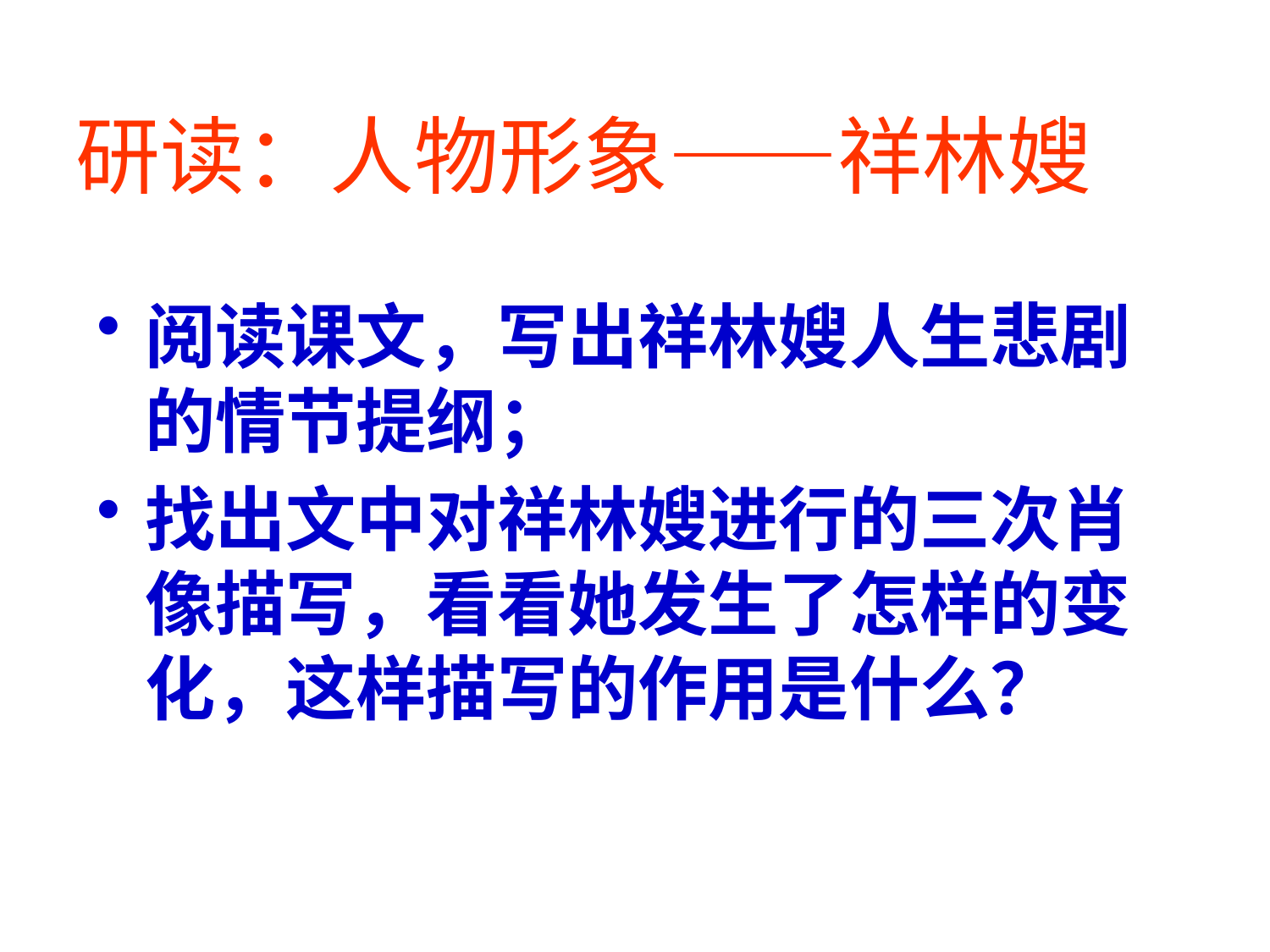

# 研读：人物形象——祥林嫂
阅读课文，写出祥林嫂人生悲剧的情节提纲；
找出文中对祥林嫂进行的三次肖像描写，看看她发生了怎样的变化，这样描写的作用是什么？